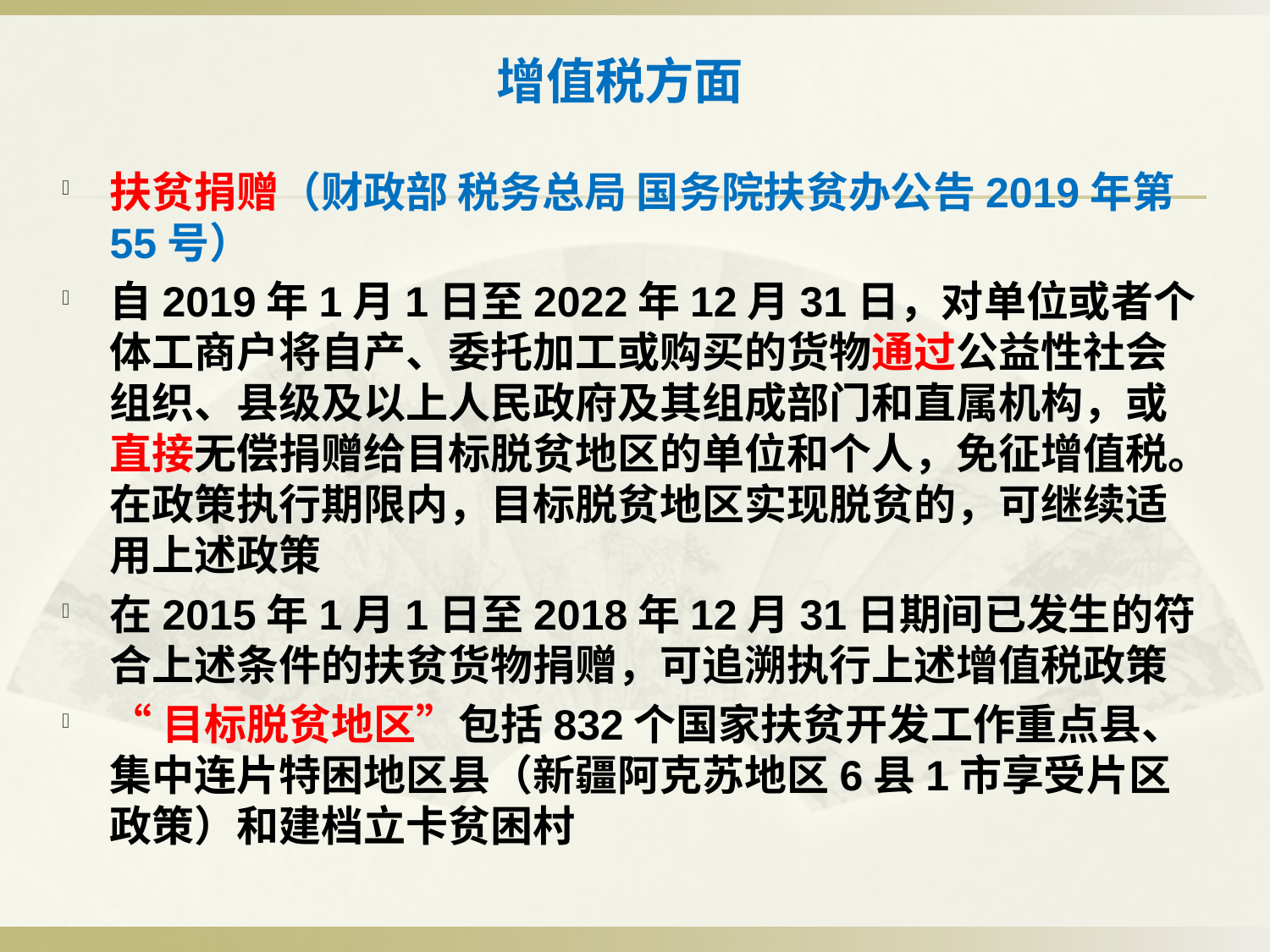

# 增值税方面
扶贫捐赠（财政部 税务总局 国务院扶贫办公告2019年第55号）
自2019年1月1日至2022年12月31日，对单位或者个体工商户将自产、委托加工或购买的货物通过公益性社会组织、县级及以上人民政府及其组成部门和直属机构，或直接无偿捐赠给目标脱贫地区的单位和个人，免征增值税。在政策执行期限内，目标脱贫地区实现脱贫的，可继续适用上述政策
在2015年1月1日至2018年12月31日期间已发生的符合上述条件的扶贫货物捐赠，可追溯执行上述增值税政策
“目标脱贫地区”包括832个国家扶贫开发工作重点县、集中连片特困地区县（新疆阿克苏地区6县1市享受片区政策）和建档立卡贫困村